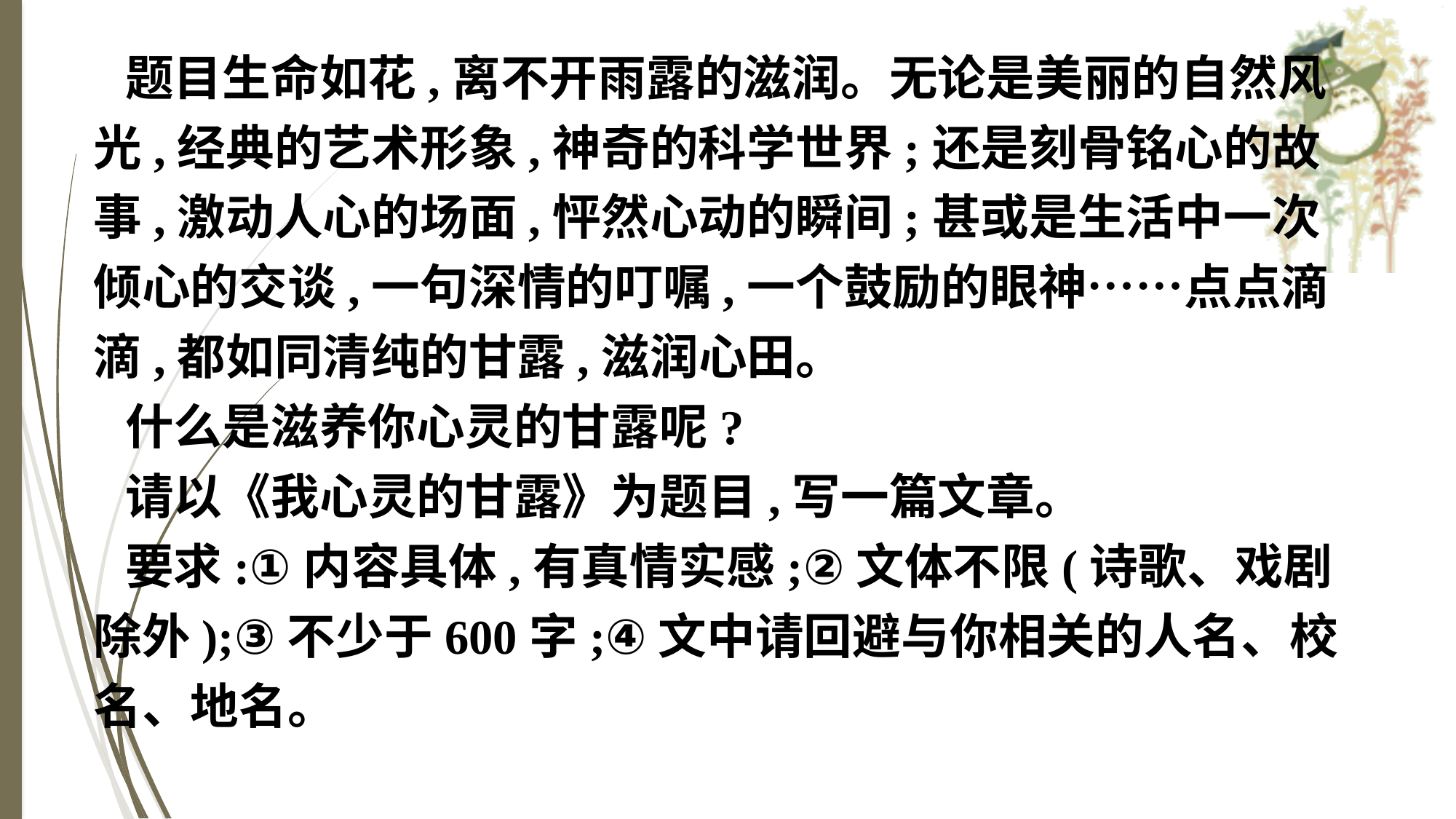

题目生命如花,离不开雨露的滋润。无论是美丽的自然风光,经典的艺术形象,神奇的科学世界;还是刻骨铭心的故事,激动人心的场面,怦然心动的瞬间;甚或是生活中一次倾心的交谈,一句深情的叮嘱,一个鼓励的眼神……点点滴滴,都如同清纯的甘露,滋润心田。
什么是滋养你心灵的甘露呢?
请以《我心灵的甘露》为题目,写一篇文章。
要求:①内容具体,有真情实感;②文体不限(诗歌、戏剧除外);③不少于600字;④文中请回避与你相关的人名、校名、地名。